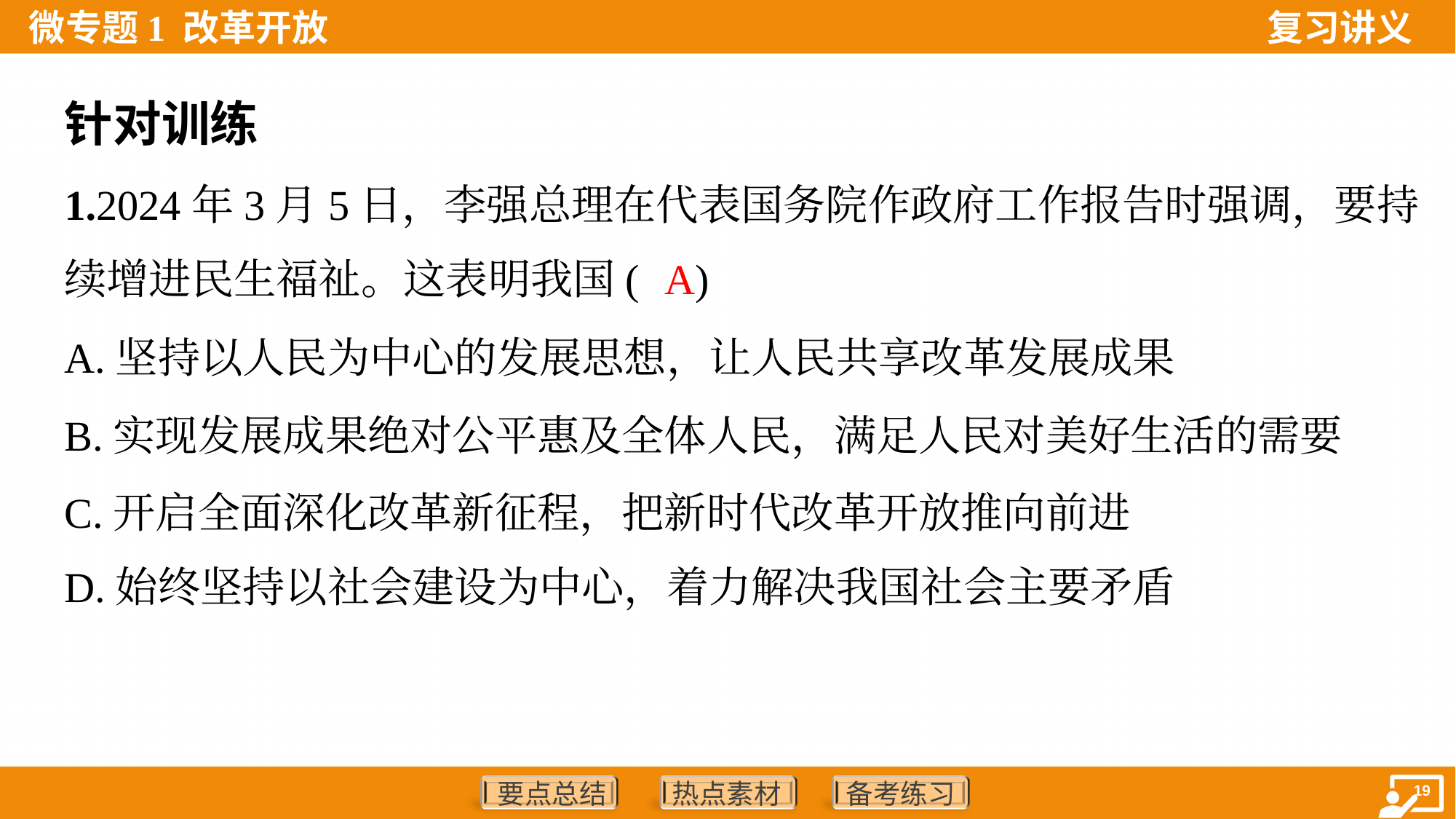

针对训练
1.2024年3月5日，李强总理在代表国务院作政府工作报告时强调，要持
续增进民生福祉。这表明我国(     )
A
A.坚持以人民为中心的发展思想，让人民共享改革发展成果
B.实现发展成果绝对公平惠及全体人民，满足人民对美好生活的需要
C.开启全面深化改革新征程，把新时代改革开放推向前进
D.始终坚持以社会建设为中心，着力解决我国社会主要矛盾